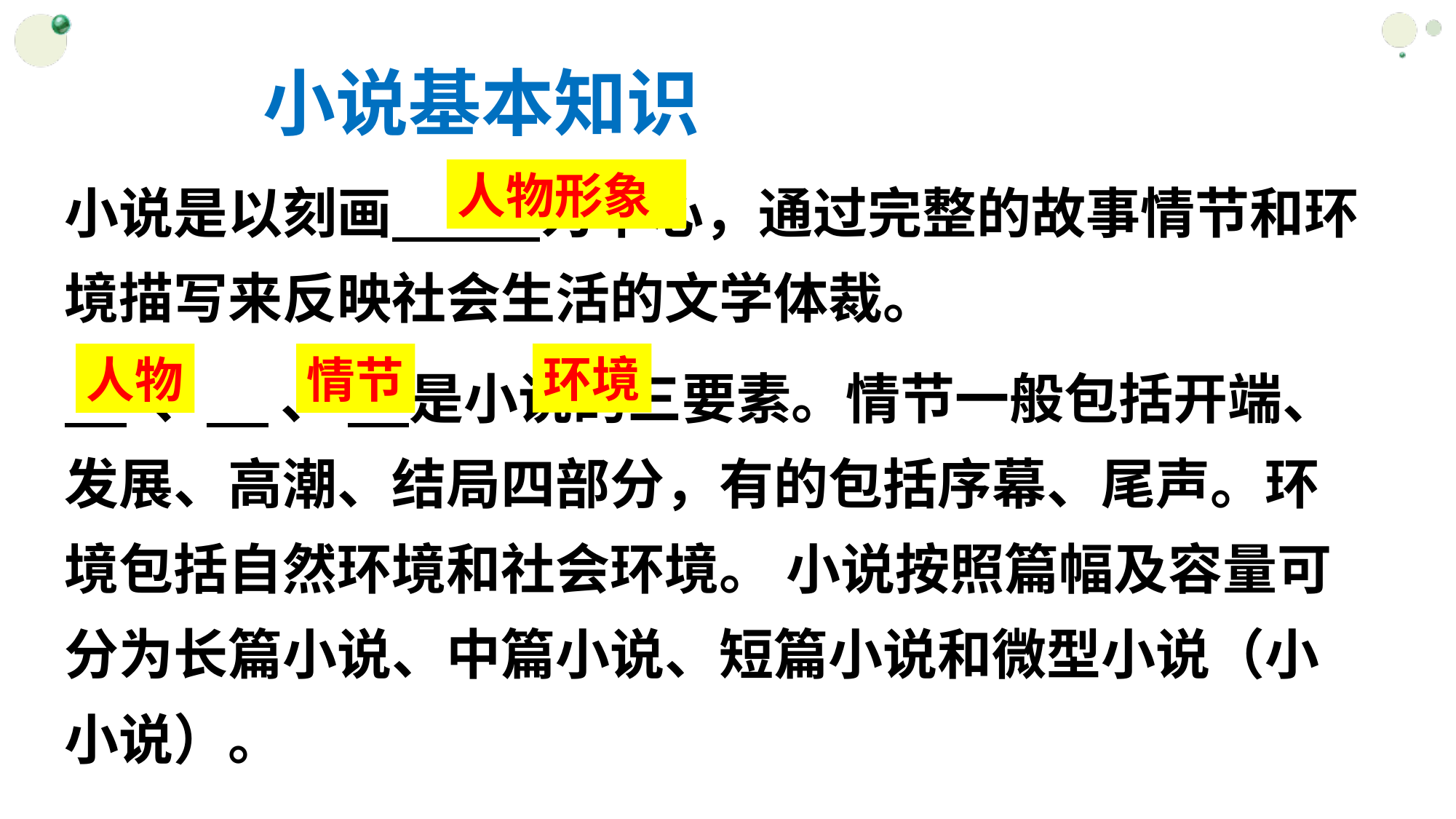

小说基本知识
小说是以刻画            为中心，通过完整的故事情节和环境描写来反映社会生活的文学体裁。
      、      、      是小说的三要素。情节一般包括开端、发展、高潮、结局四部分，有的包括序幕、尾声。环境包括自然环境和社会环境。 小说按照篇幅及容量可分为长篇小说、中篇小说、短篇小说和微型小说（小小说）。
人物形象
环境
人物
情节